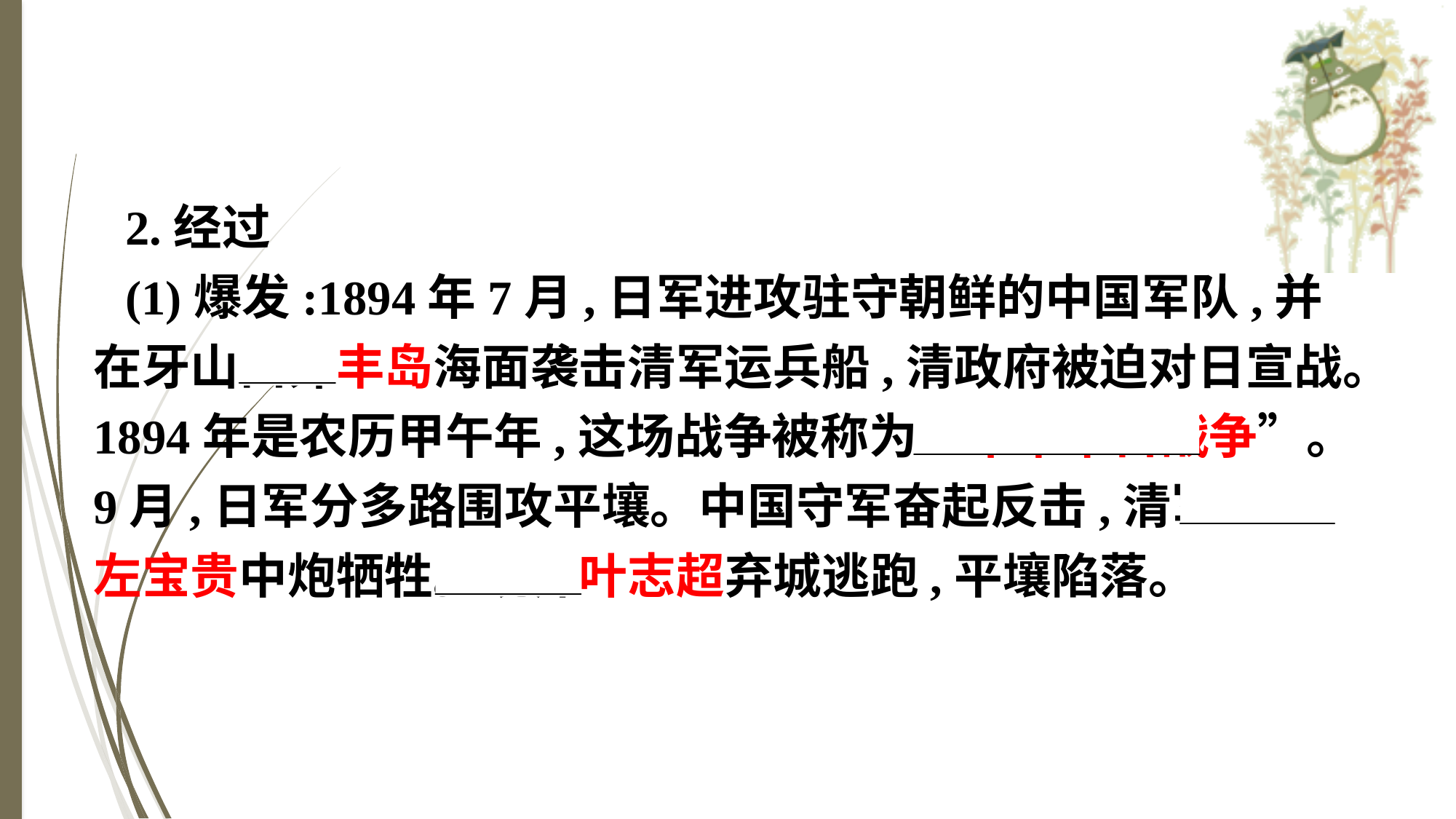

2.经过
(1)爆发:1894年7月,日军进攻驻守朝鲜的中国军队,并在牙山口外丰岛海面袭击清军运兵船,清政府被迫对日宣战。1894年是农历甲午年,这场战争被称为“甲午中日战争”。9月,日军分多路围攻平壤。中国守军奋起反击,清军将领左宝贵中炮牺牲。统帅叶志超弃城逃跑,平壤陷落。